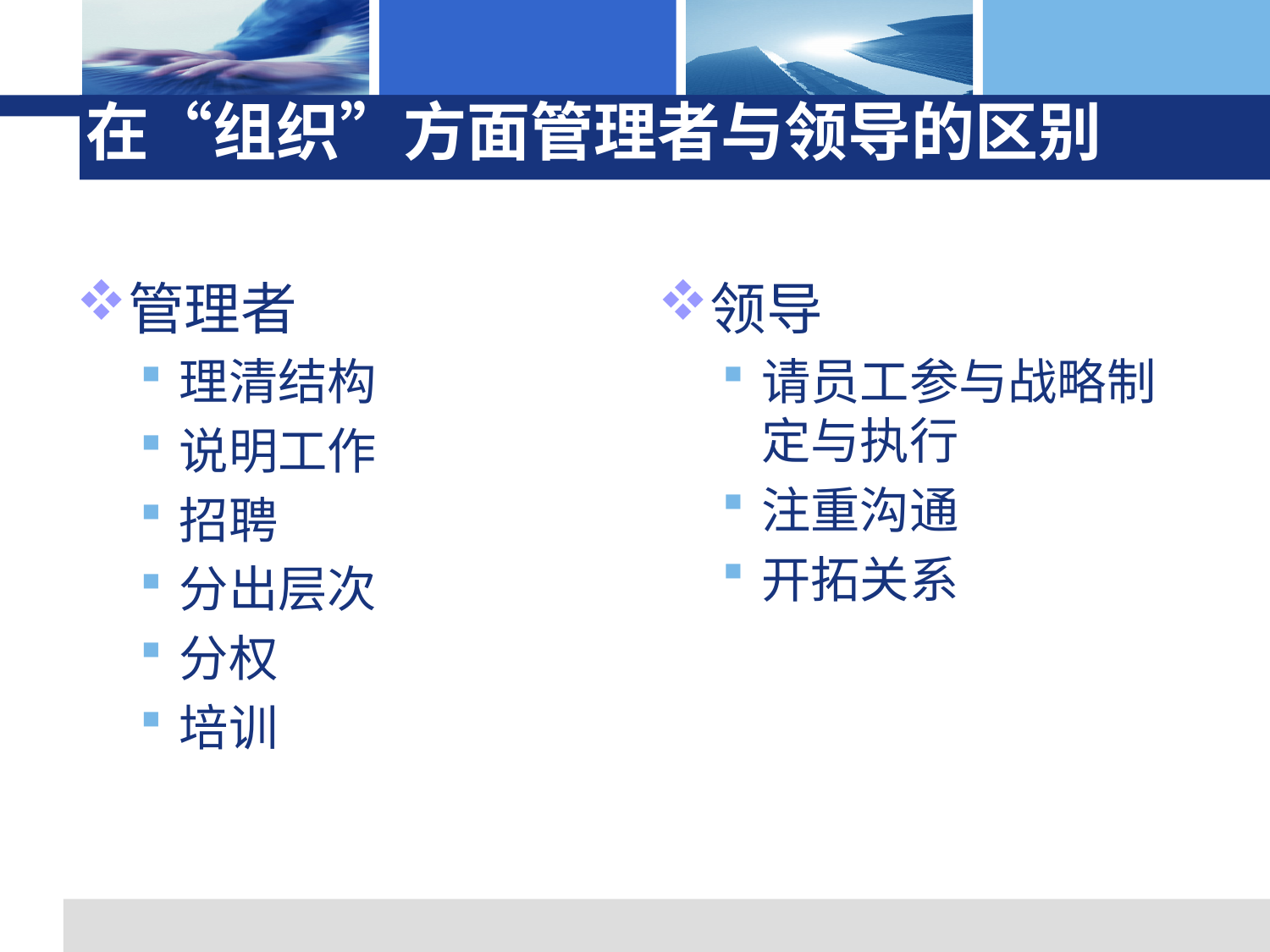

# 在“组织”方面管理者与领导的区别
管理者
理清结构
说明工作
招聘
分出层次
分权
培训
领导
请员工参与战略制定与执行
注重沟通
开拓关系